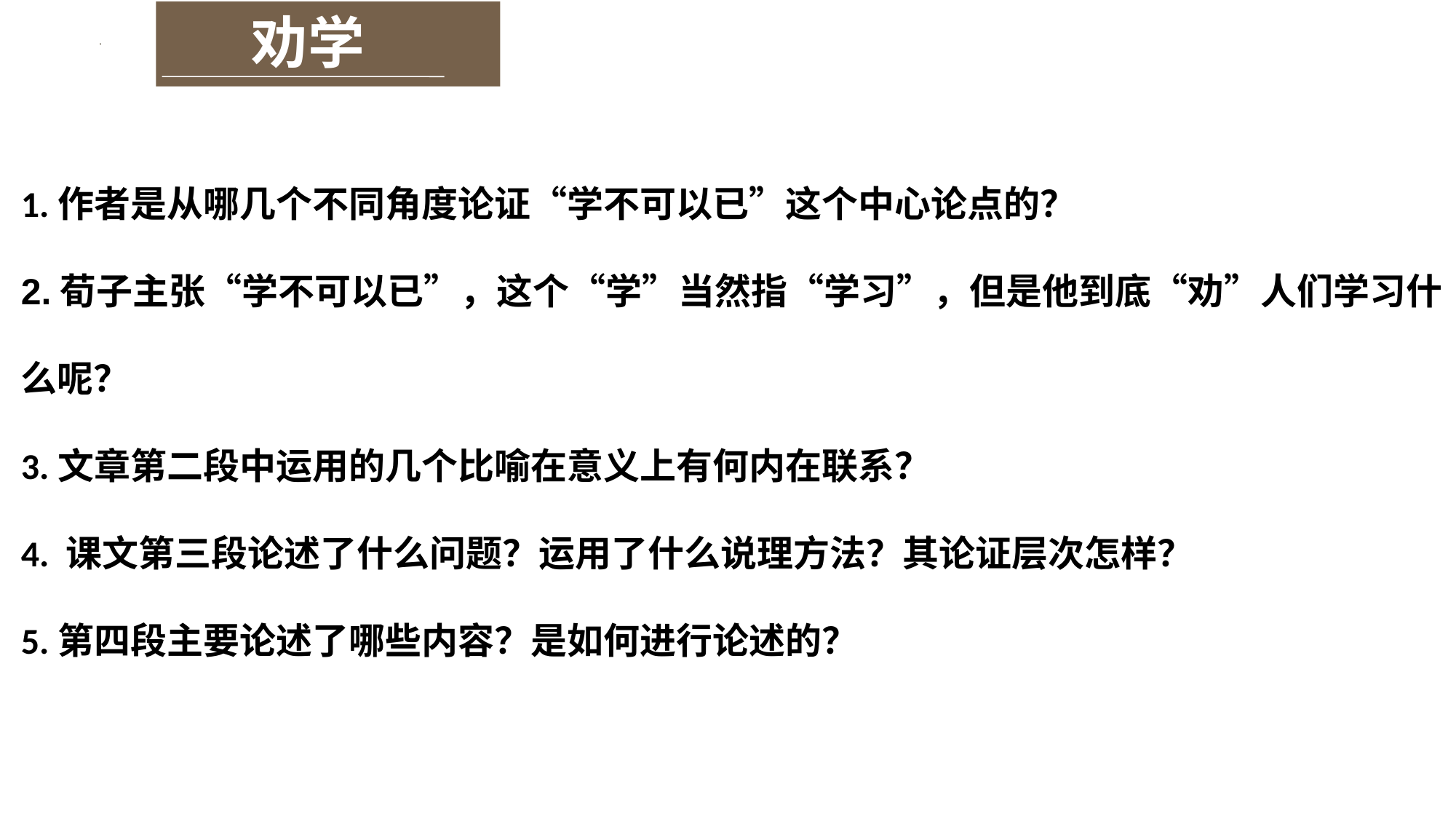

劝学

1.作者是从哪几个不同角度论证“学不可以已”这个中心论点的？
2.荀子主张“学不可以已”，这个“学”当然指“学习”，但是他到底“劝”人们学习什么呢？
3.文章第二段中运用的几个比喻在意义上有何内在联系？
4. 课文第三段论述了什么问题？运用了什么说理方法？其论证层次怎样？
5.第四段主要论述了哪些内容？是如何进行论述的？